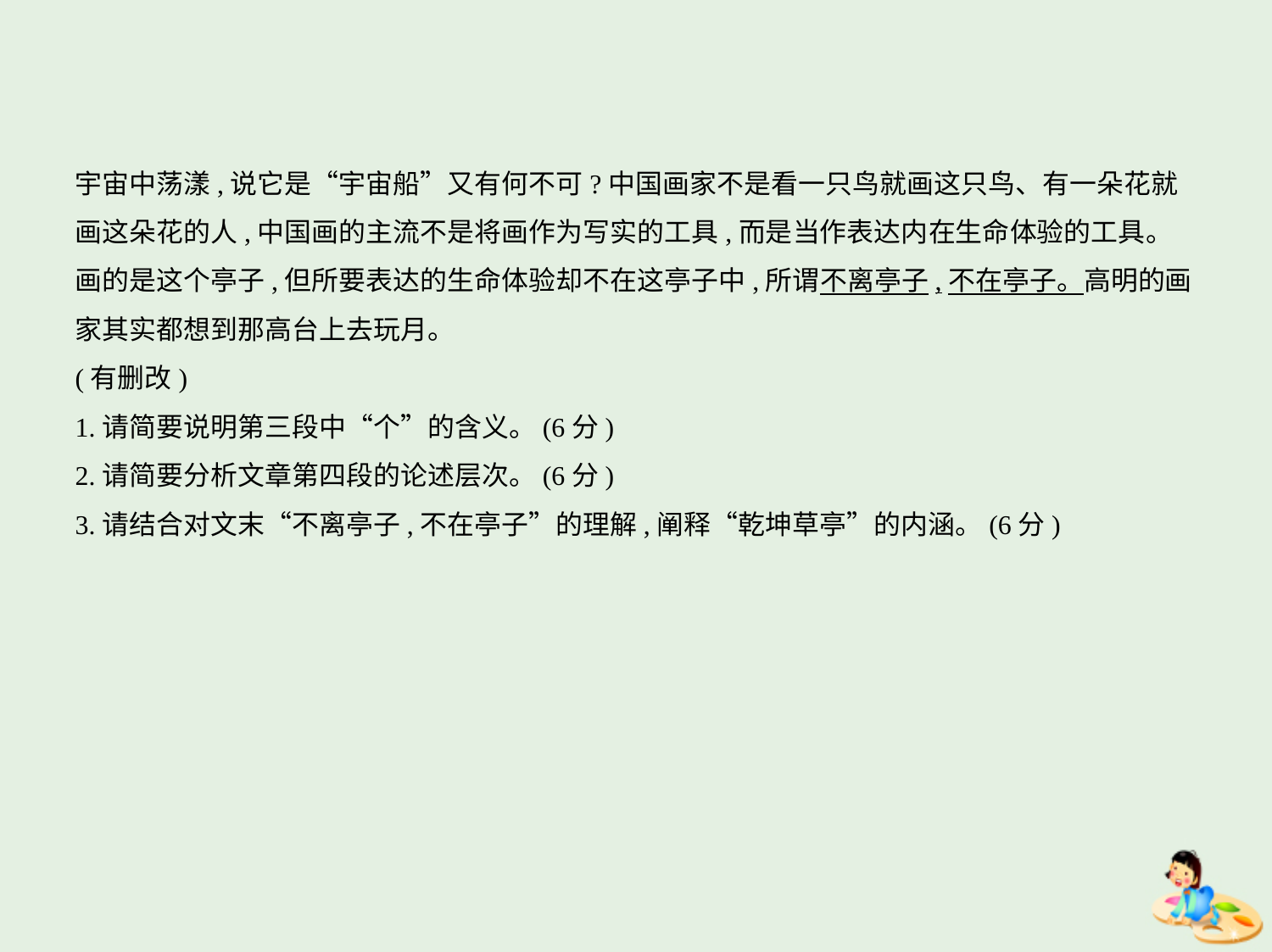

宇宙中荡漾,说它是“宇宙船”又有何不可?中国画家不是看一只鸟就画这只鸟、有一朵花就
画这朵花的人,中国画的主流不是将画作为写实的工具,而是当作表达内在生命体验的工具。
画的是这个亭子,但所要表达的生命体验却不在这亭子中,所谓不离亭子,不在亭子。高明的画
家其实都想到那高台上去玩月。
(有删改)
1.请简要说明第三段中“个”的含义。(6分)
2.请简要分析文章第四段的论述层次。(6分)
3.请结合对文末“不离亭子,不在亭子”的理解,阐释“乾坤草亭”的内涵。(6分)